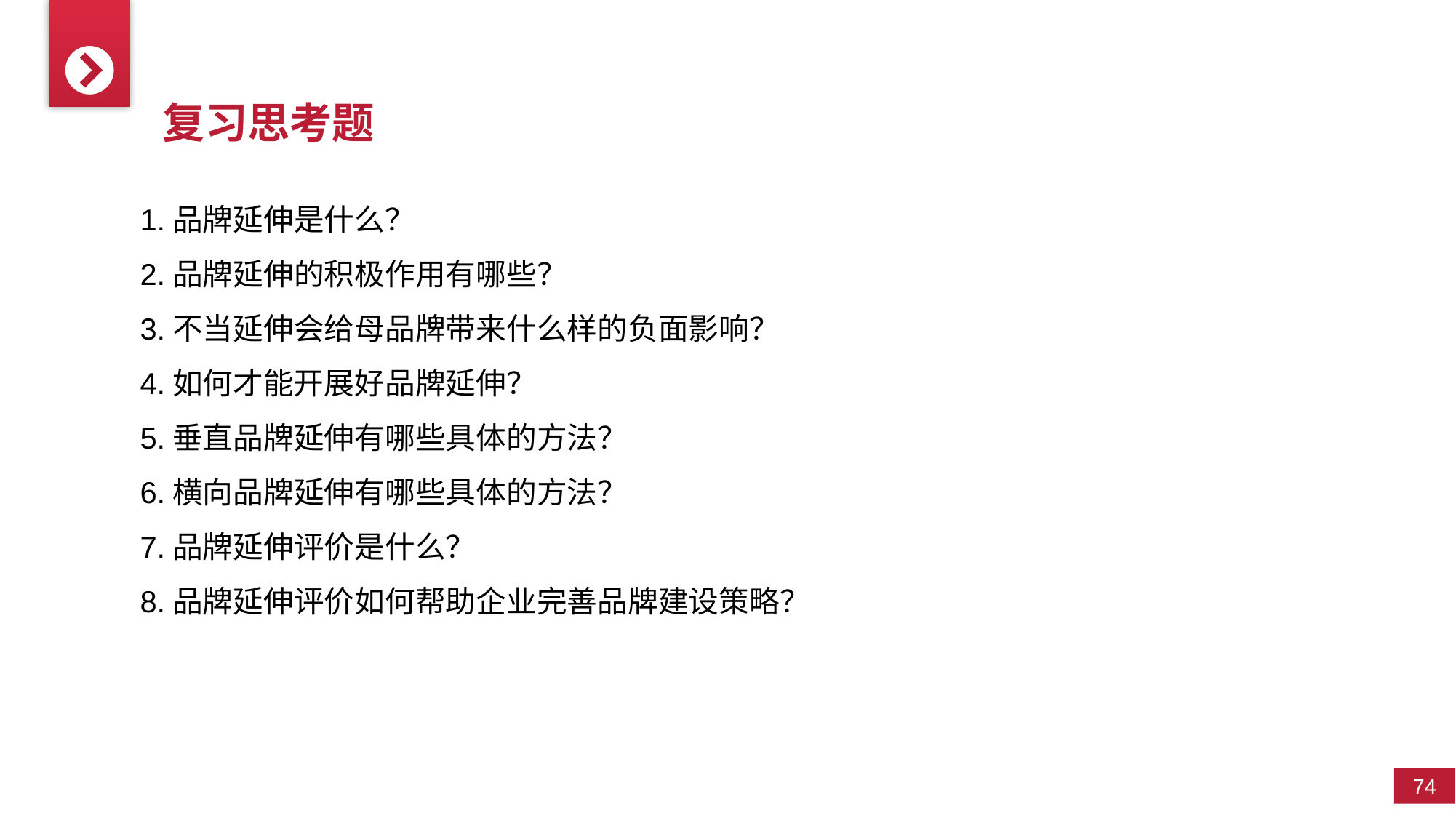

复习思考题
1.品牌延伸是什么？
2.品牌延伸的积极作用有哪些？
3.不当延伸会给母品牌带来什么样的负面影响？
4.如何才能开展好品牌延伸？
5.垂直品牌延伸有哪些具体的方法？
6.横向品牌延伸有哪些具体的方法？
7.品牌延伸评价是什么？
8.品牌延伸评价如何帮助企业完善品牌建设策略？